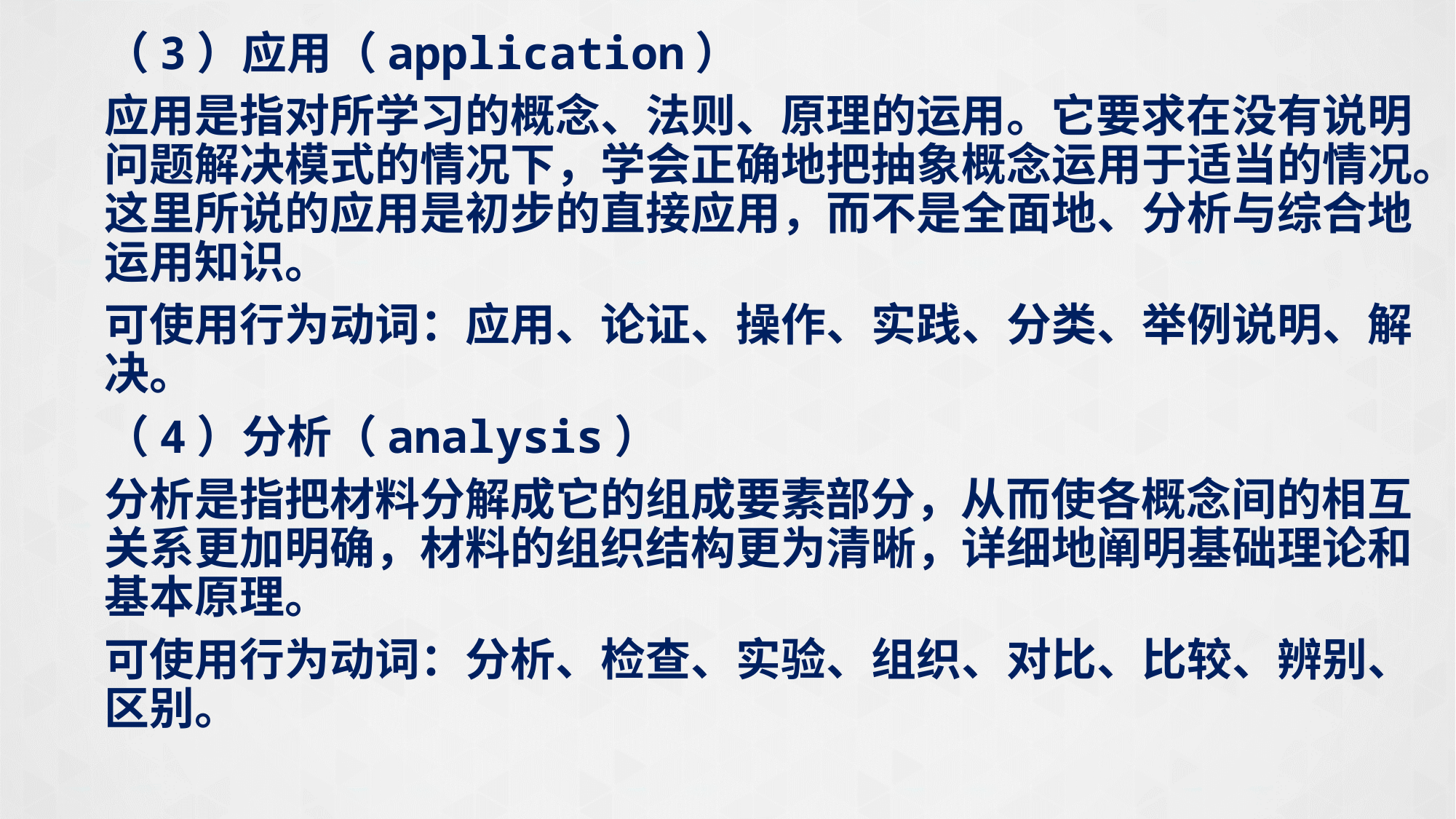

（3）应用（application）
应用是指对所学习的概念、法则、原理的运用。它要求在没有说明问题解决模式的情况下，学会正确地把抽象概念运用于适当的情况。这里所说的应用是初步的直接应用，而不是全面地、分析与综合地运用知识。
可使用行为动词：应用、论证、操作、实践、分类、举例说明、解决。
（4）分析（analysis）
分析是指把材料分解成它的组成要素部分，从而使各概念间的相互关系更加明确，材料的组织结构更为清晰，详细地阐明基础理论和基本原理。
可使用行为动词：分析、检查、实验、组织、对比、比较、辨别、区别。